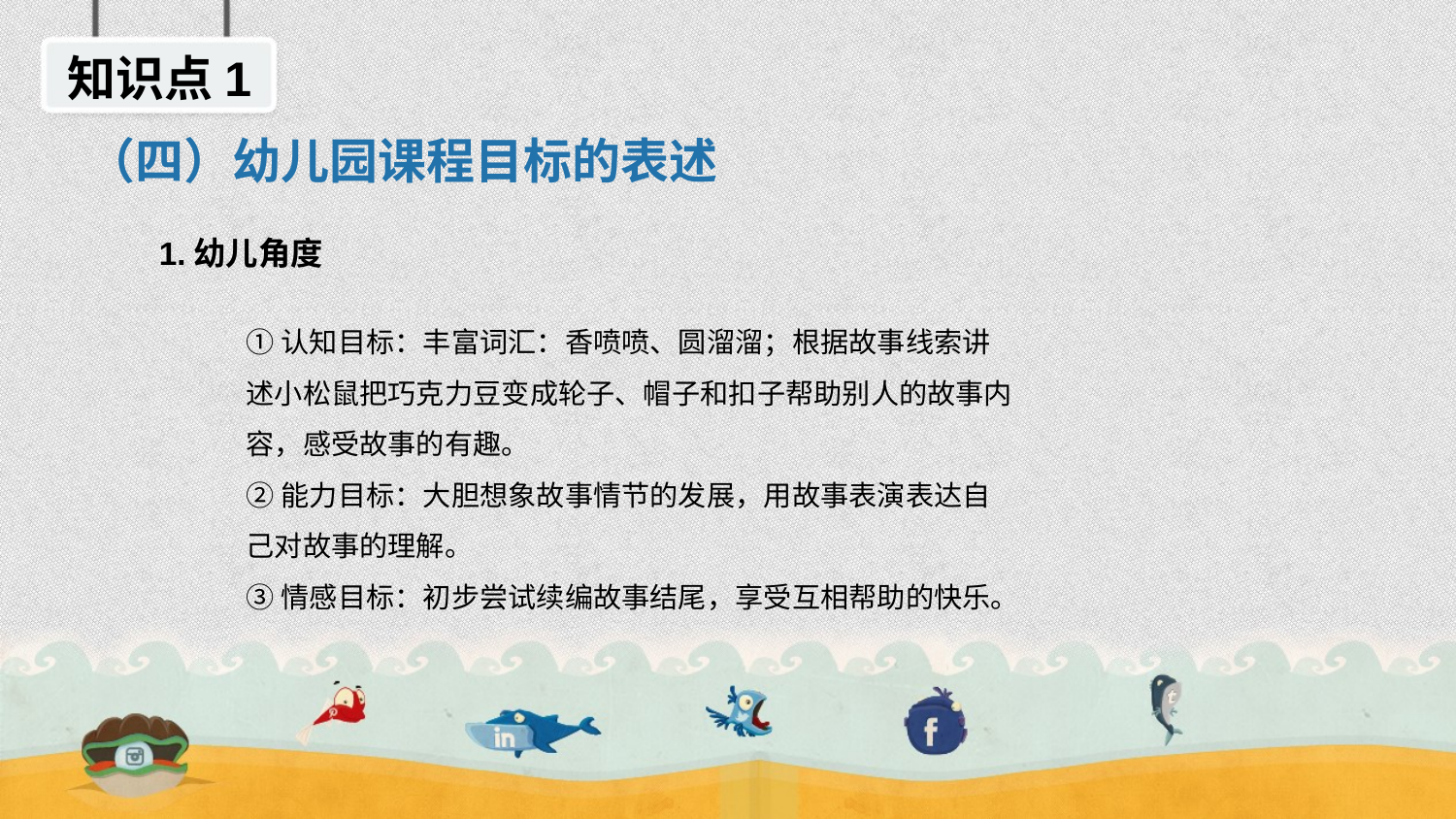

知识点1
（四）幼儿园课程目标的表述
1.幼儿角度
①认知目标：丰富词汇：香喷喷、圆溜溜；根据故事线索讲述小松鼠把巧克力豆变成轮子、帽子和扣子帮助别人的故事内容，感受故事的有趣。
②能力目标：大胆想象故事情节的发展，用故事表演表达自己对故事的理解。
③情感目标：初步尝试续编故事结尾，享受互相帮助的快乐。